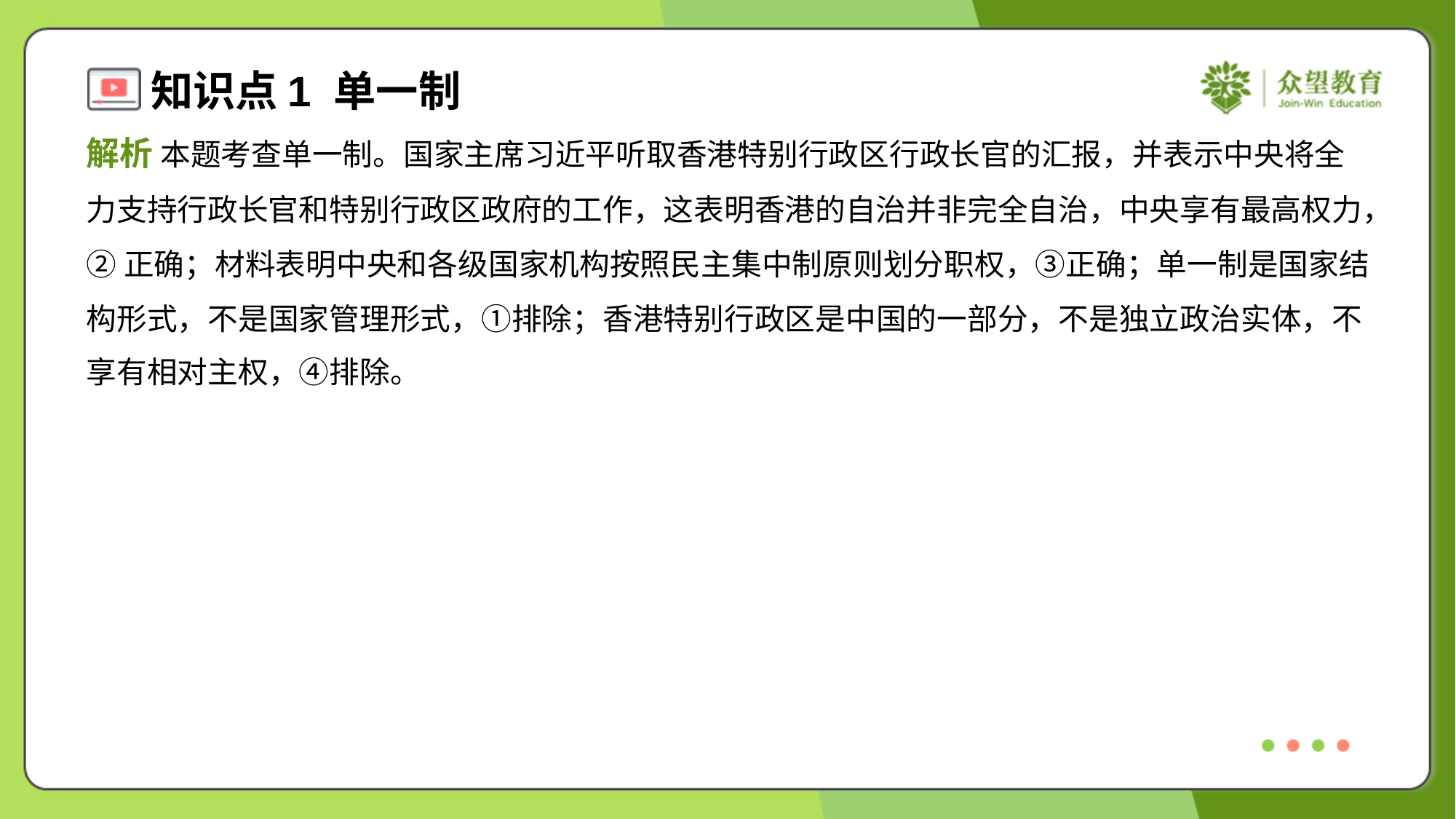

解析 本题考查单一制。国家主席习近平听取香港特别行政区行政长官的汇报，并表示中央将全
力支持行政长官和特别行政区政府的工作，这表明香港的自治并非完全自治，中央享有最高权力，
②正确；材料表明中央和各级国家机构按照民主集中制原则划分职权，③正确；单一制是国家结
构形式，不是国家管理形式，①排除；香港特别行政区是中国的一部分，不是独立政治实体，不
享有相对主权，④排除。